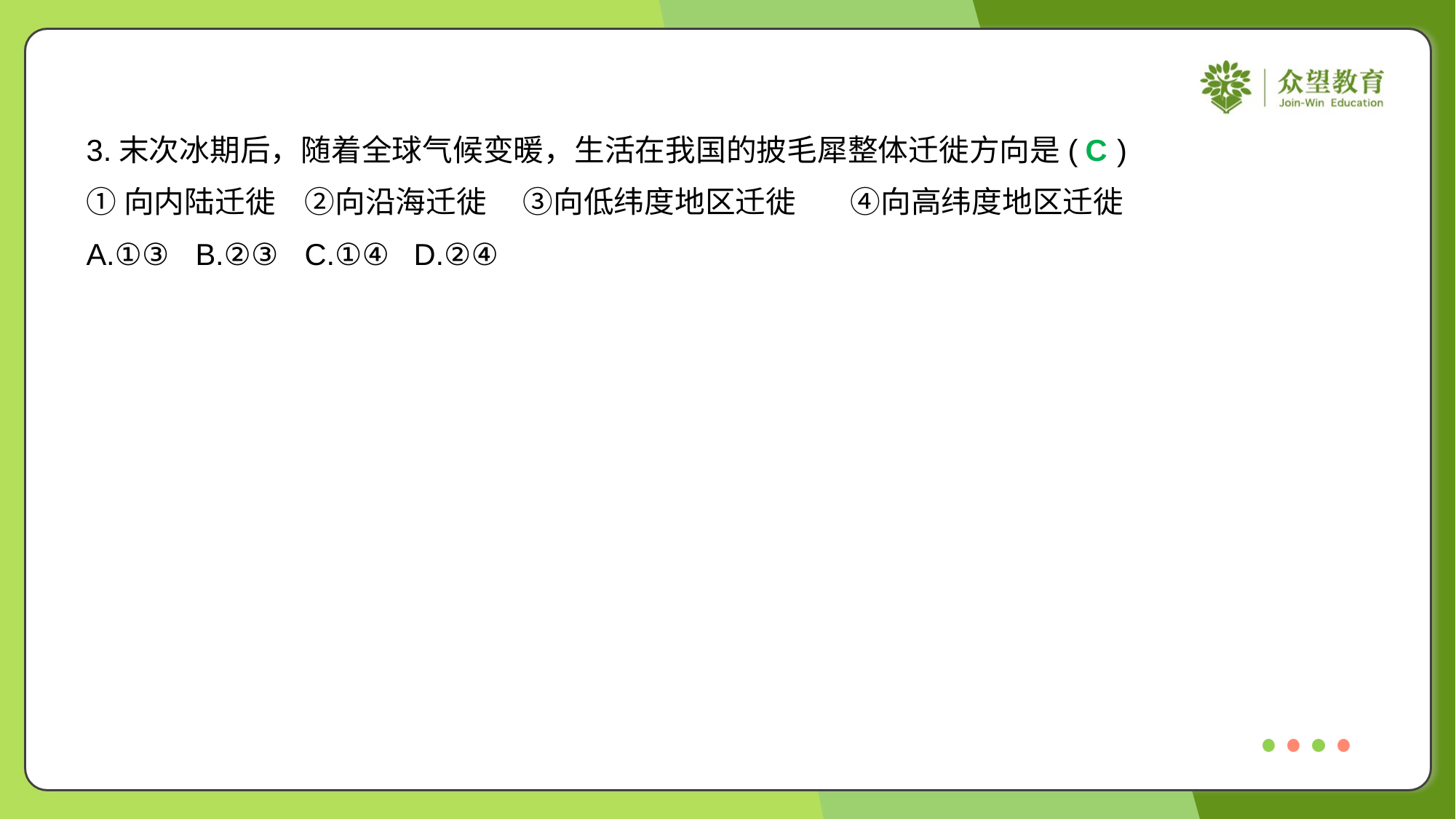

3.末次冰期后，随着全球气候变暖，生活在我国的披毛犀整体迁徙方向是(     )
C
①向内陆迁徙	②向沿海迁徙	③向低纬度地区迁徙	④向高纬度地区迁徙
A.①③	B.②③	C.①④	D.②④